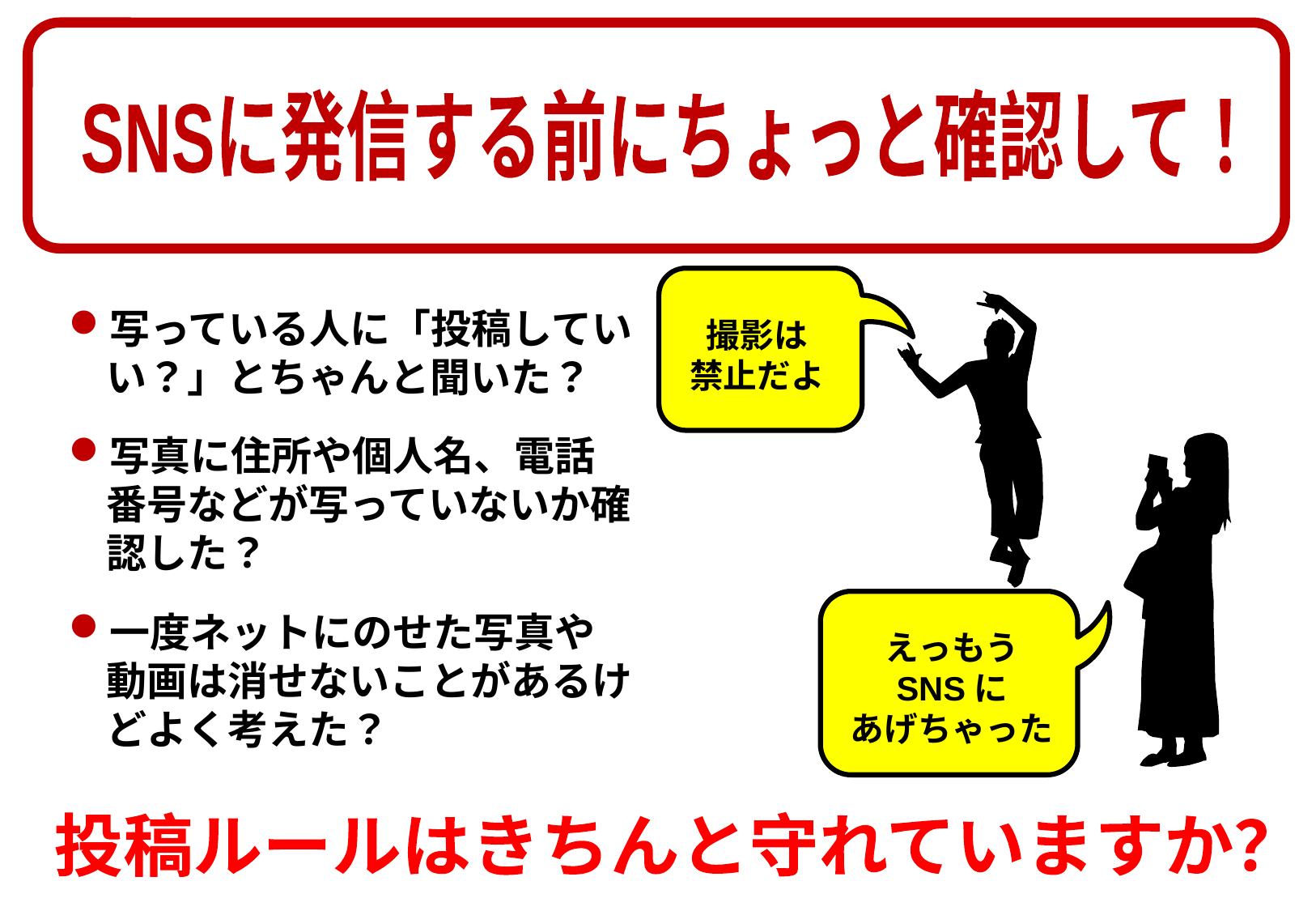

SNSに発信する前にちょっと確認して！

写っている人に「投稿していい？」とちゃんと聞いた？
写真に住所や個人名、電話番号などが写っていないか確認した？
一度ネットにのせた写真や動画は消せないことがあるけどよく考えた？
撮影は
禁止だよ

えっもう
SNSに
あげちゃった
投稿ルールはきちんと守れていますか？